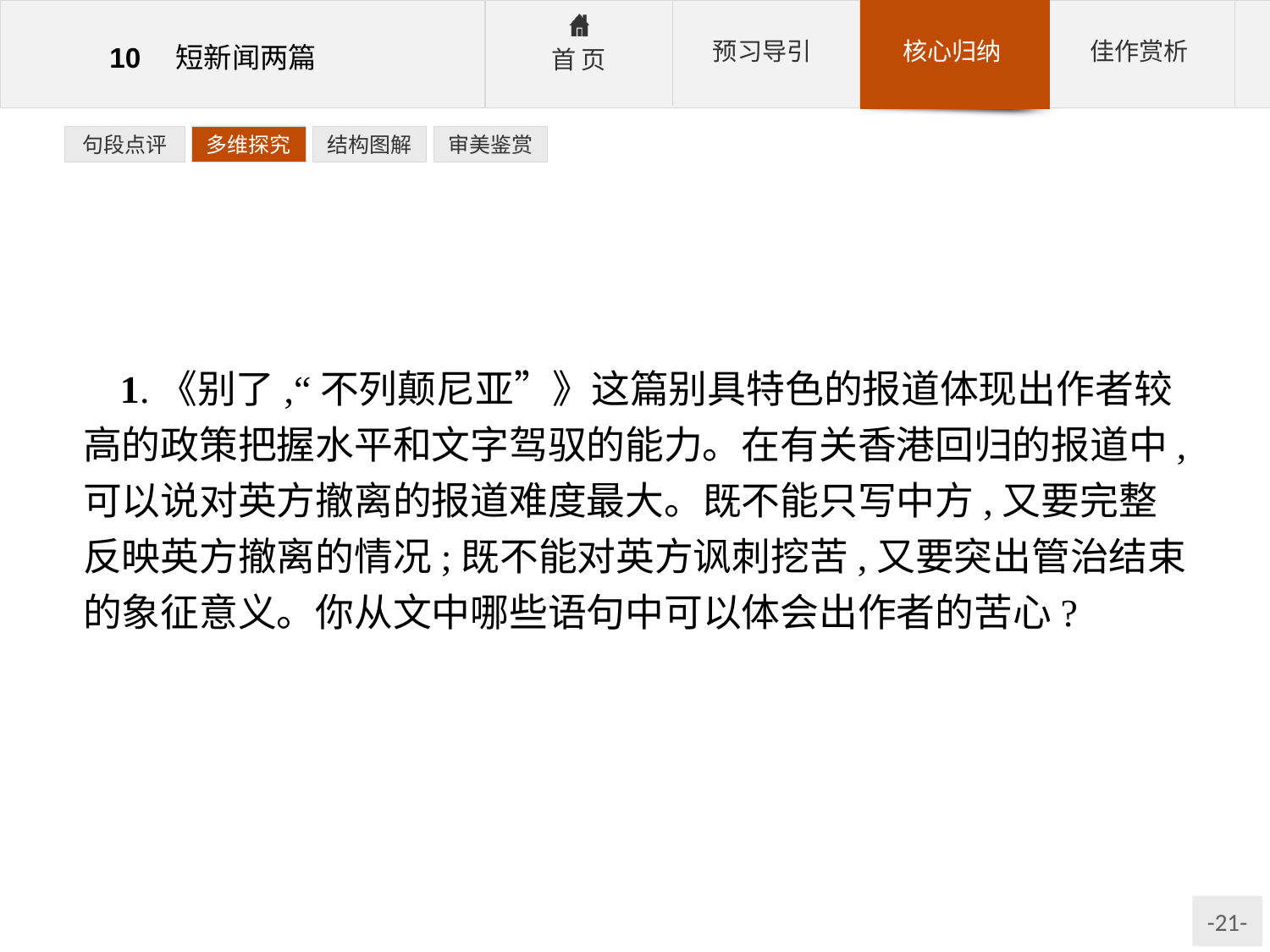

句段点评
多维探究
结构图解
审美鉴赏
1.《别了,“不列颠尼亚”》这篇别具特色的报道体现出作者较高的政策把握水平和文字驾驭的能力。在有关香港回归的报道中,可以说对英方撤离的报道难度最大。既不能只写中方,又要完整反映英方撤离的情况;既不能对英方讽刺挖苦,又要突出管治结束的象征意义。你从文中哪些语句中可以体会出作者的苦心?